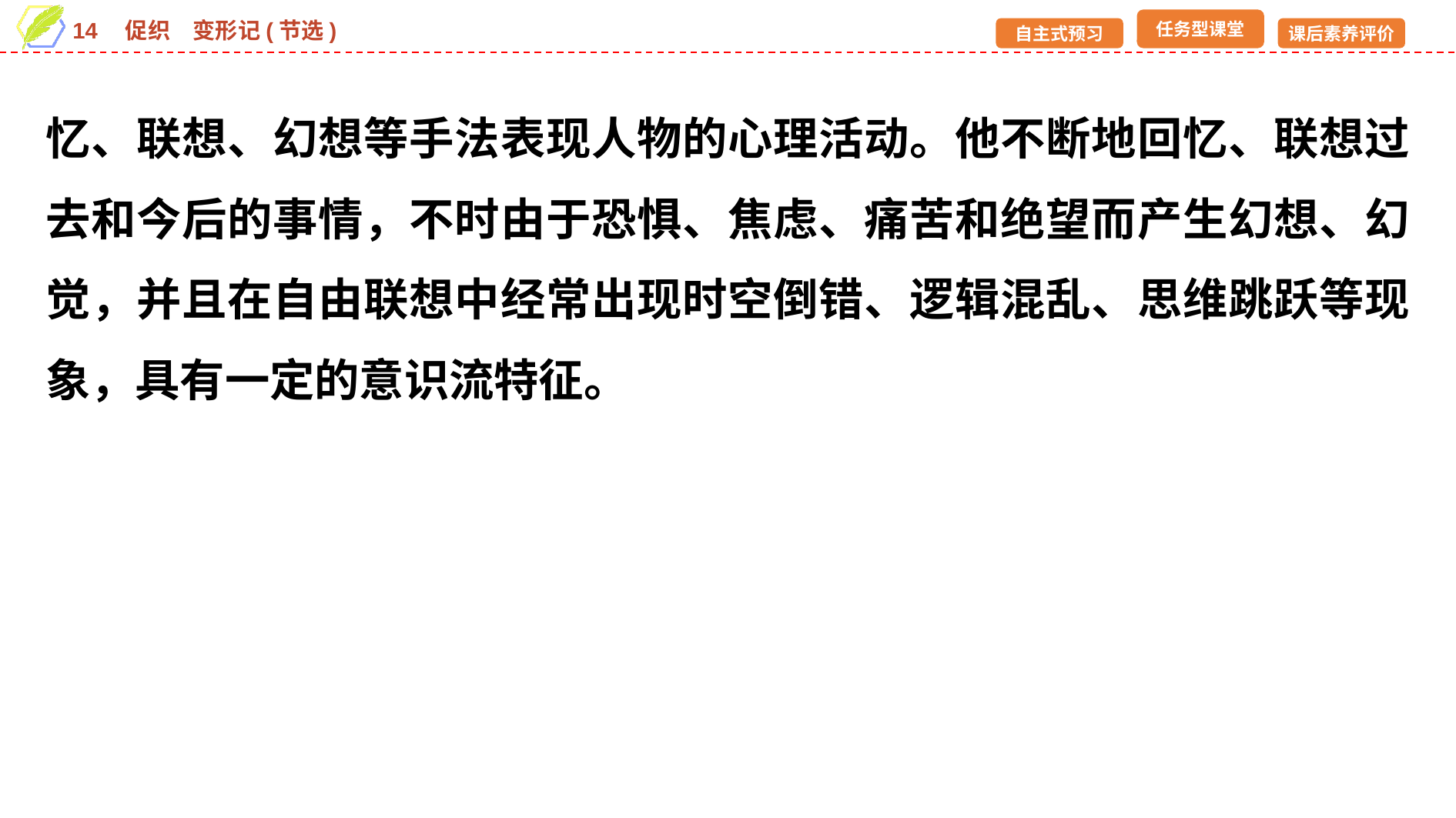

忆、联想、幻想等手法表现人物的心理活动。他不断地回忆、联想过去和今后的事情，不时由于恐惧、焦虑、痛苦和绝望而产生幻想、幻觉，并且在自由联想中经常出现时空倒错、逻辑混乱、思维跳跃等现象，具有一定的意识流特征。